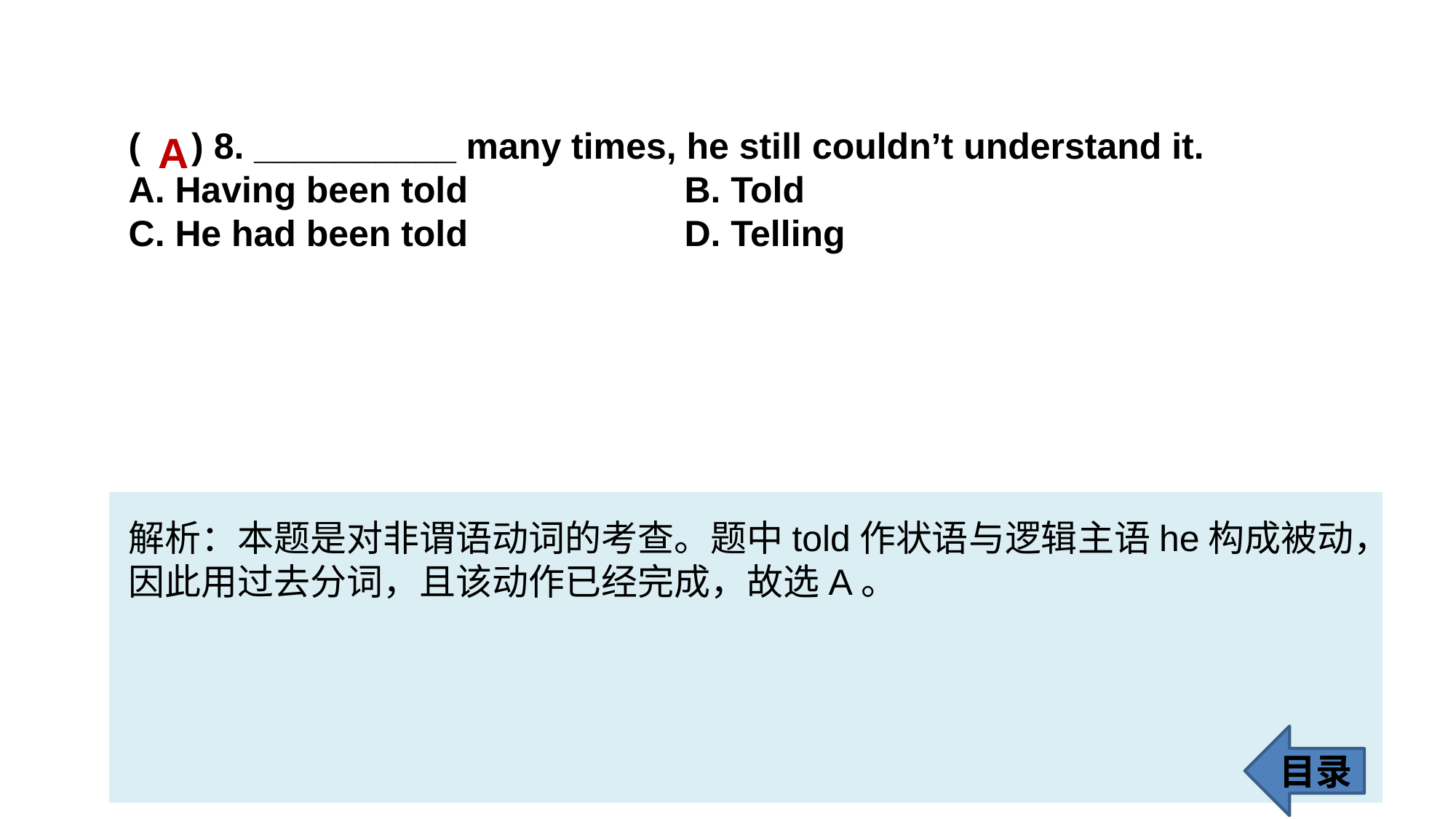

(     ) 8. __________ many times, he still couldn’t understand it.
A. Having been told 		 B. Told
C. He had been told		 D. Telling
A

解析：本题是对非谓语动词的考查。题中told作状语与逻辑主语he构成被动，
因此用过去分词，且该动作已经完成，故选A。
目录
67